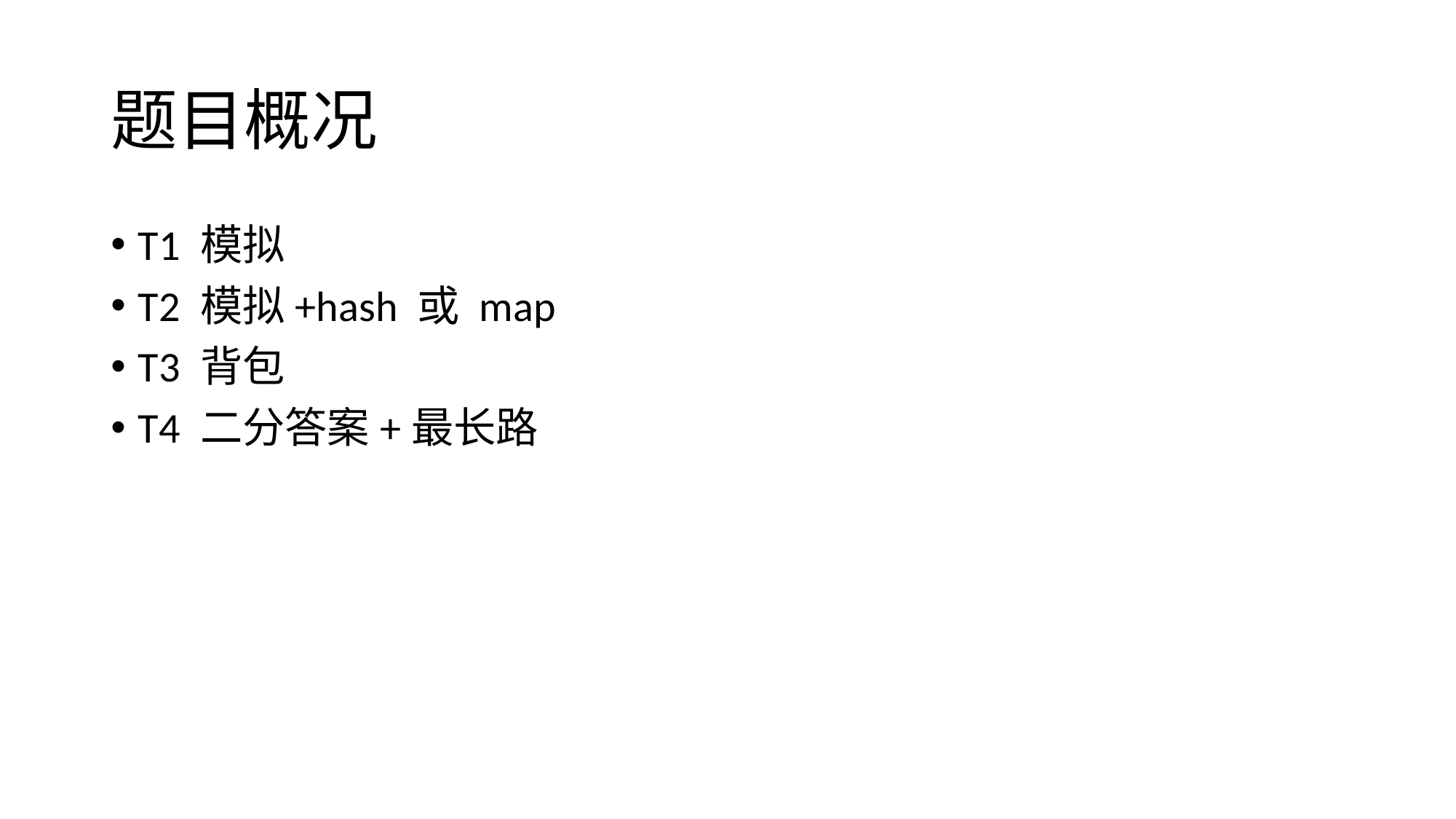

# 题目概况
T1 模拟
T2 模拟+hash 或 map
T3 背包
T4 二分答案+最长路